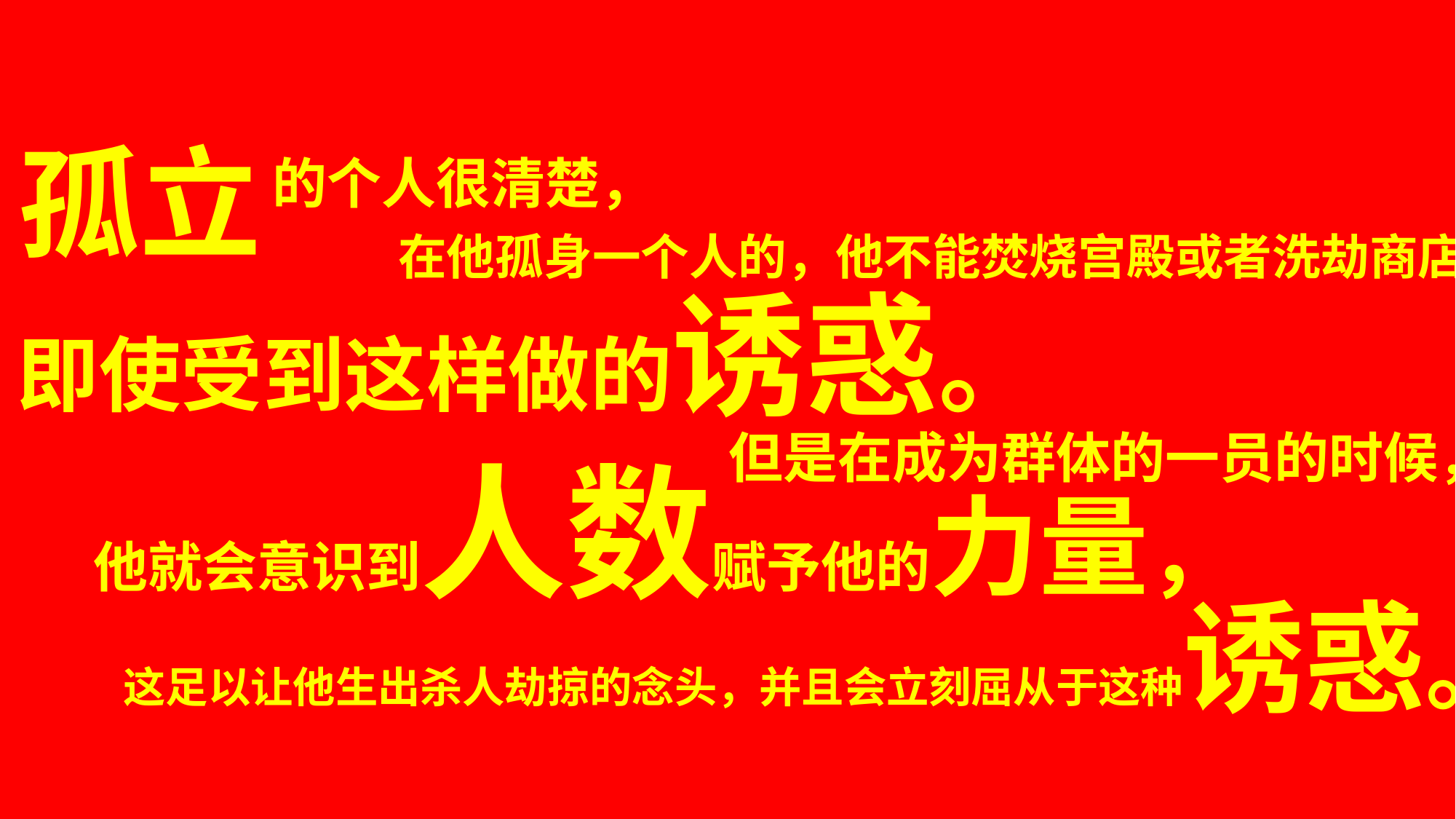

孤立
的个人很清楚，
在他孤身一个人的，他不能焚烧宫殿或者洗劫商店，
即使受到这样做的诱惑。
但是在成为群体的一员的时候，
他就会意识到人数赋予他的力量，
这足以让他生出杀人劫掠的念头，并且会立刻屈从于这种诱惑。